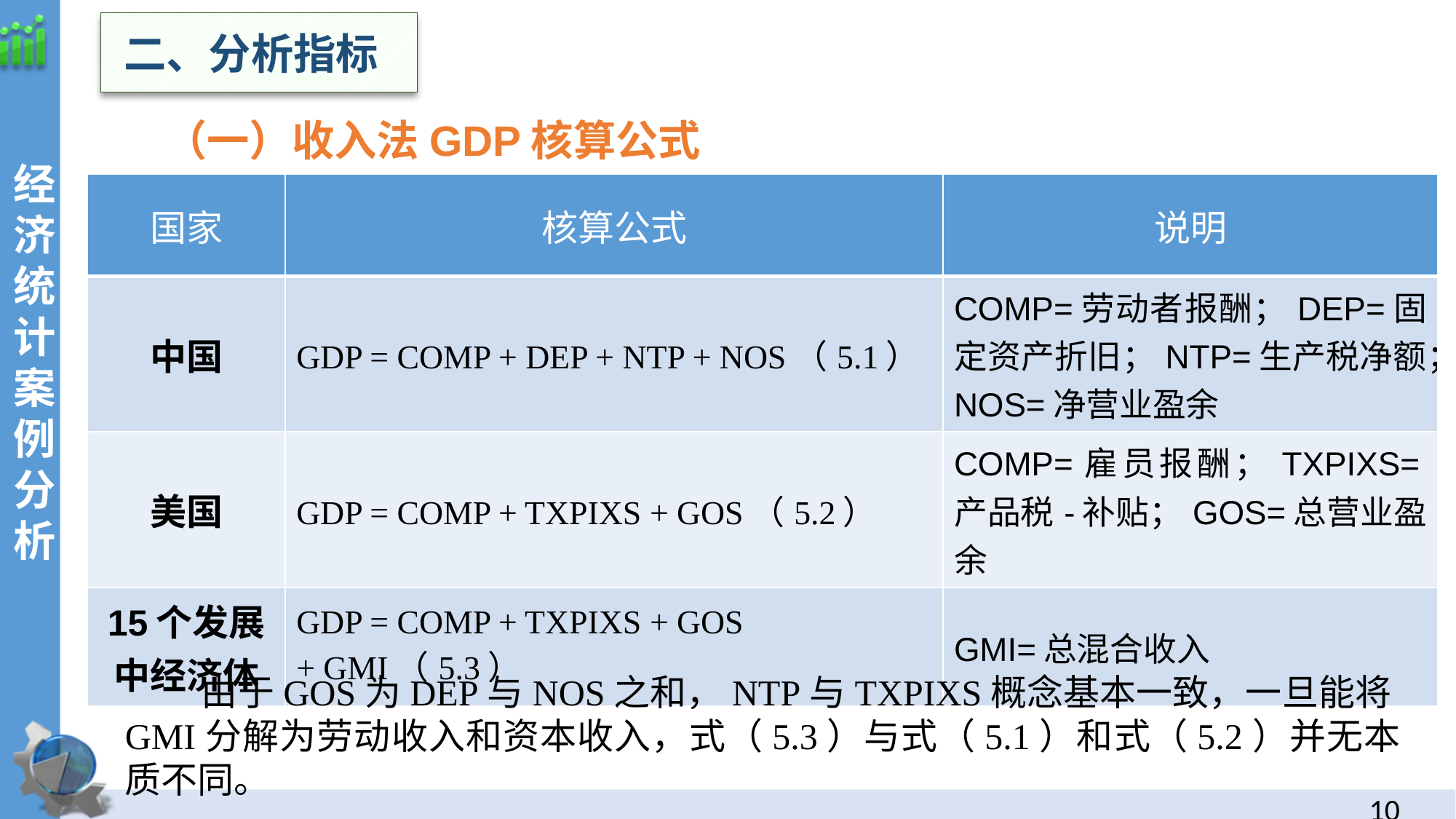

二、分析指标
（一）收入法GDP核算公式

经
济统计案例分析

| 国家 | 核算公式 | 说明 |
| --- | --- | --- |
| 中国 | GDP = COMP + DEP + NTP + NOS（5.1） | COMP=劳动者报酬；DEP=固定资产折旧；NTP=生产税净额；NOS=净营业盈余 |
| 美国 | GDP = COMP + TXPIXS + GOS（5.2） | COMP=雇员报酬；TXPIXS=产品税-补贴；GOS=总营业盈余 |
| 15个发展中经济体 | GDP = COMP + TXPIXS + GOS + GMI（5.3） | GMI=总混合收入 |

由于GOS为DEP与NOS之和，NTP与TXPIXS概念基本一致，一旦能将GMI分解为劳动收入和资本收入，式（5.3）与式（5.1）和式（5.2）并无本质不同。
10